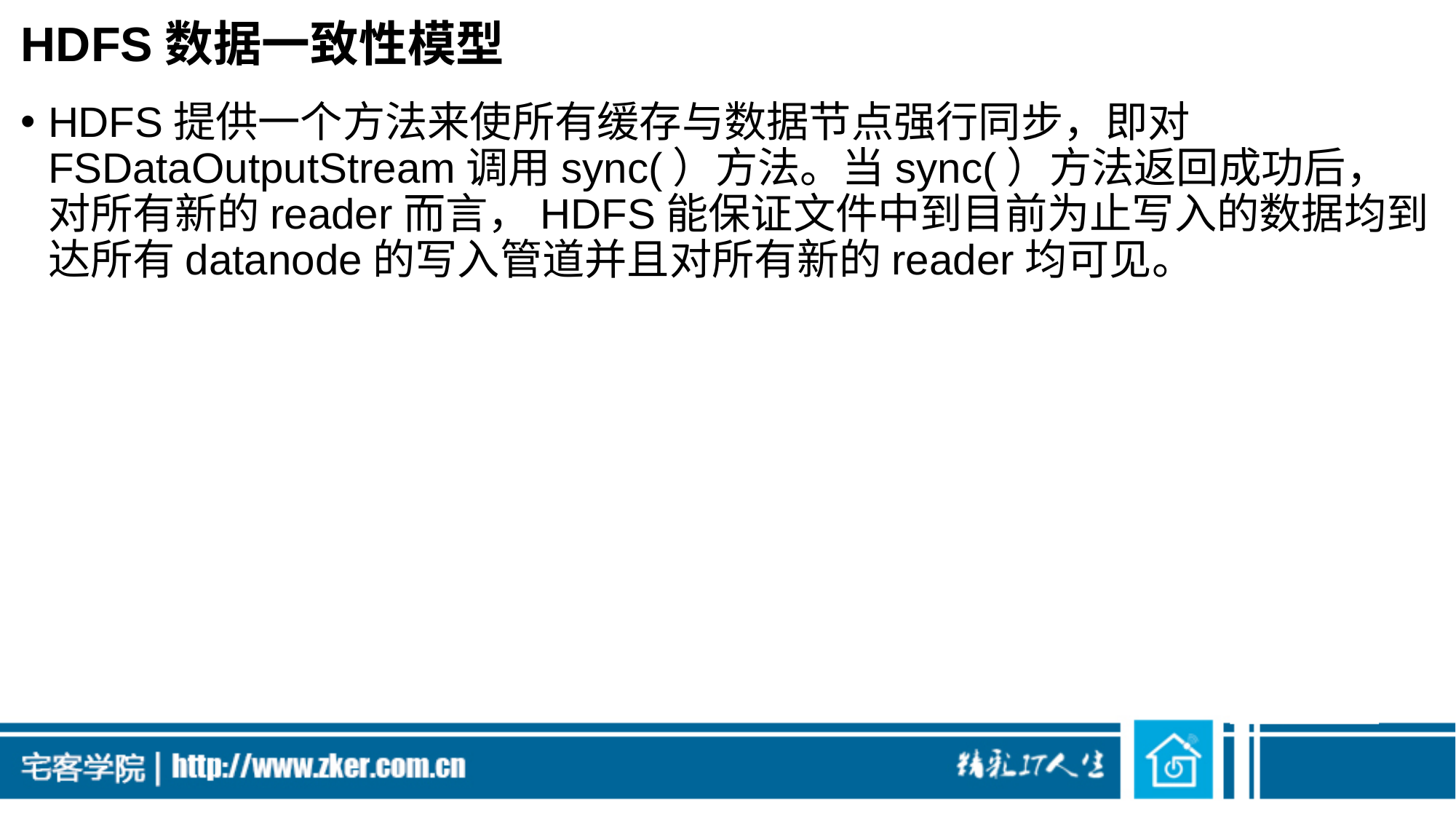

# HDFS数据一致性模型
HDFS提供一个方法来使所有缓存与数据节点强行同步，即对FSDataOutputStream调用sync(）方法。当sync(）方法返回成功后，对所有新的reader而言，HDFS能保证文件中到目前为止写入的数据均到达所有datanode的写入管道并且对所有新的reader均可见。